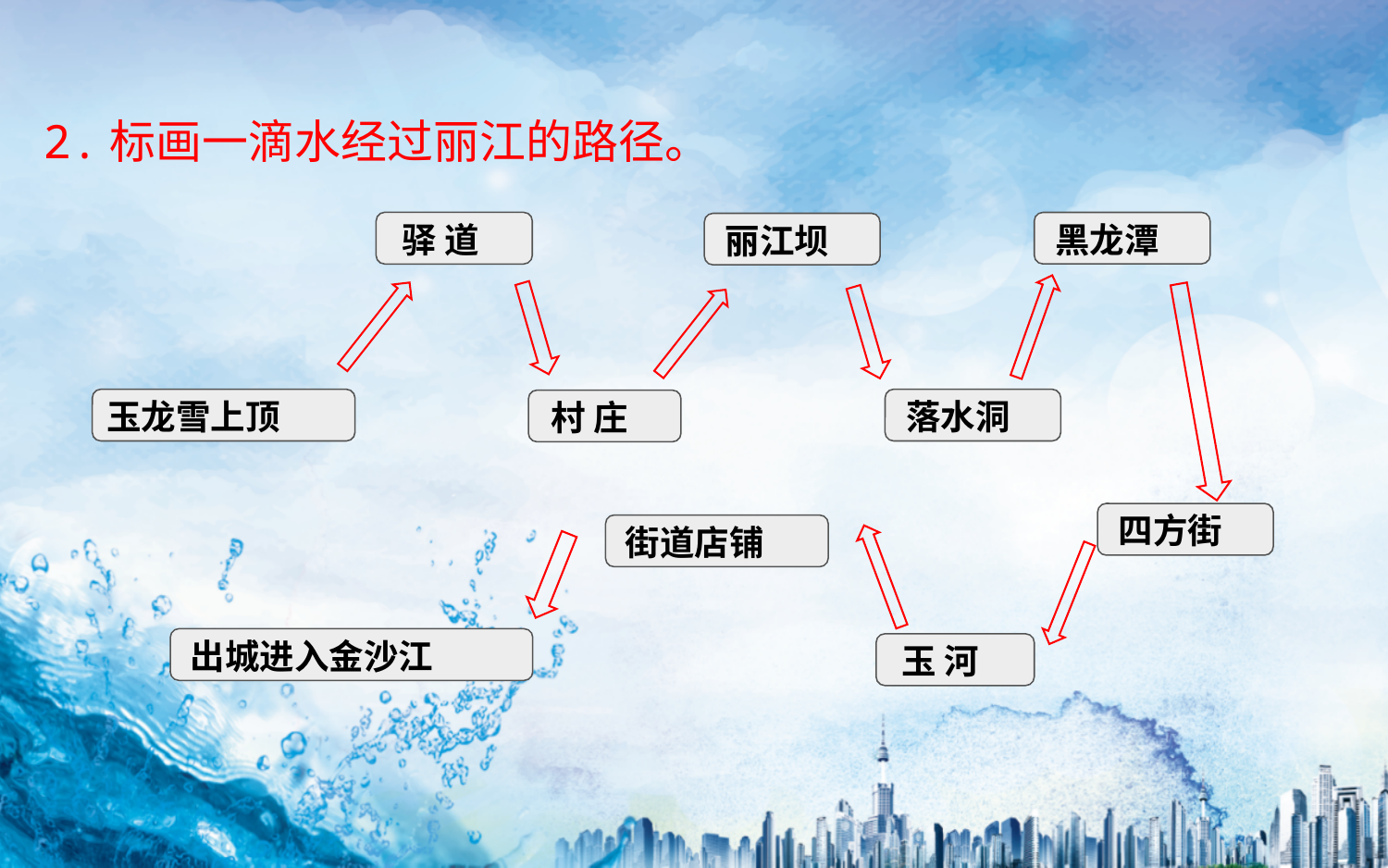

2.标画一滴水经过丽江的路径。
黑龙潭

驿 道

丽江坝

玉龙雪上顶

落水洞

村 庄

四方街

街道店铺

出城进入金沙江

玉 河